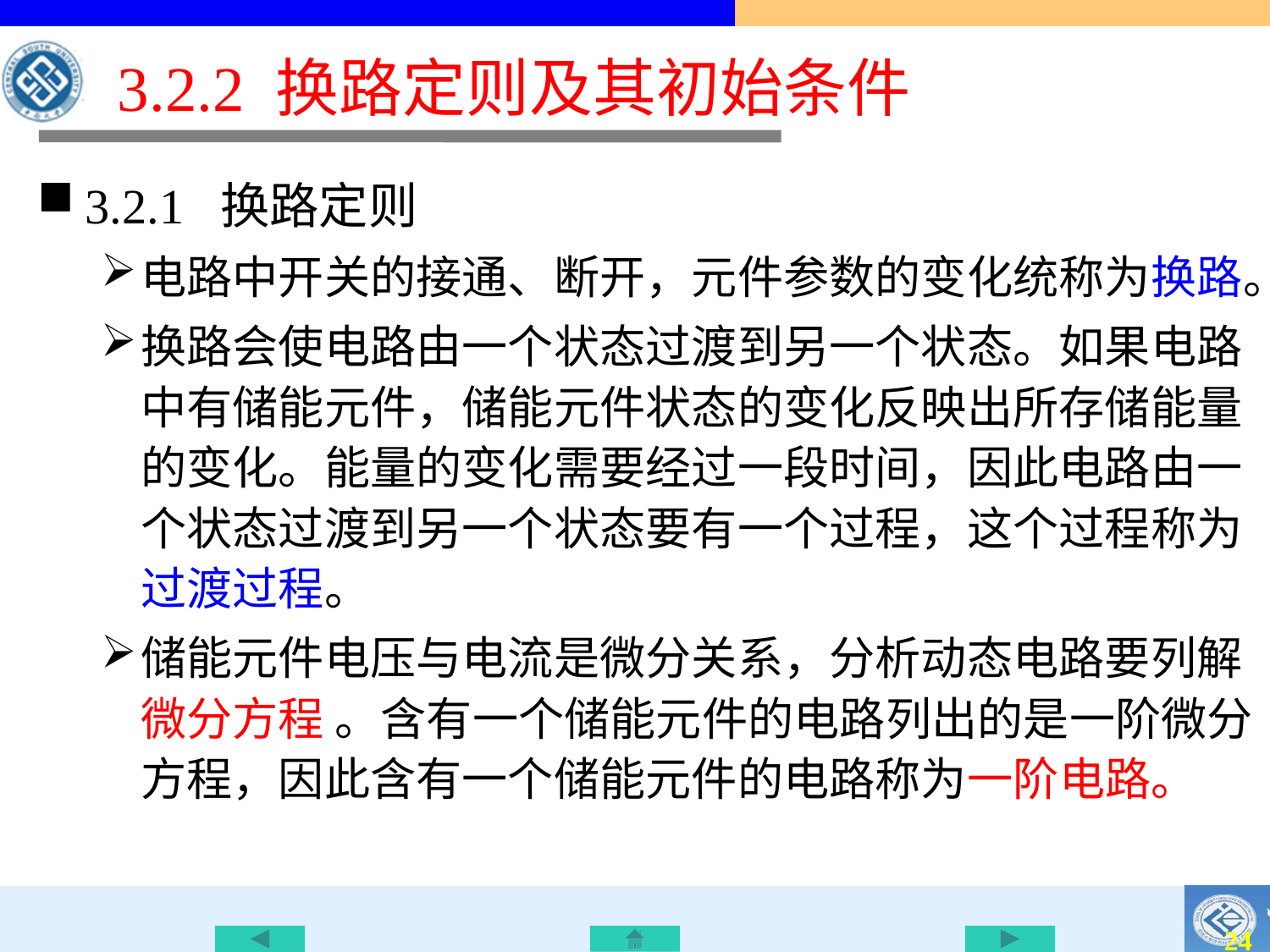

# 3.2.2 换路定则及其初始条件
3.2.1  换路定则
电路中开关的接通、断开，元件参数的变化统称为换路。
换路会使电路由一个状态过渡到另一个状态。如果电路中有储能元件，储能元件状态的变化反映出所存储能量的变化。能量的变化需要经过一段时间，因此电路由一个状态过渡到另一个状态要有一个过程，这个过程称为过渡过程。
储能元件电压与电流是微分关系，分析动态电路要列解微分方程 。含有一个储能元件的电路列出的是一阶微分方程，因此含有一个储能元件的电路称为一阶电路。
24